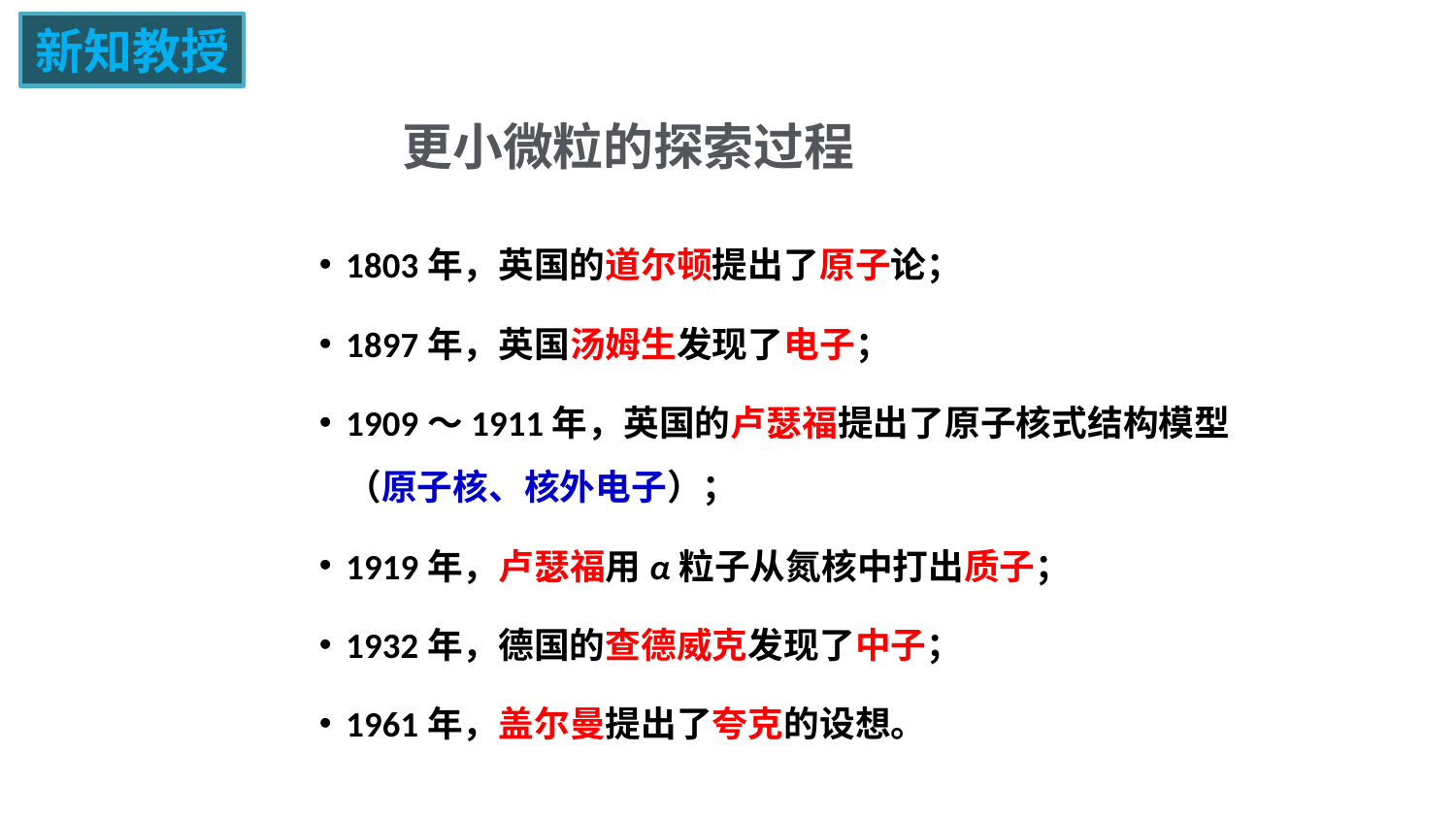

新知教授
更小微粒的探索过程
1803年，英国的道尔顿提出了原子论；
1897年，英国汤姆生发现了电子；
1909～1911年，英国的卢瑟福提出了原子核式结构模型（原子核、核外电子）；
1919年，卢瑟福用α粒子从氮核中打出质子；
1932年，德国的查德威克发现了中子；
1961年，盖尔曼提出了夸克的设想。